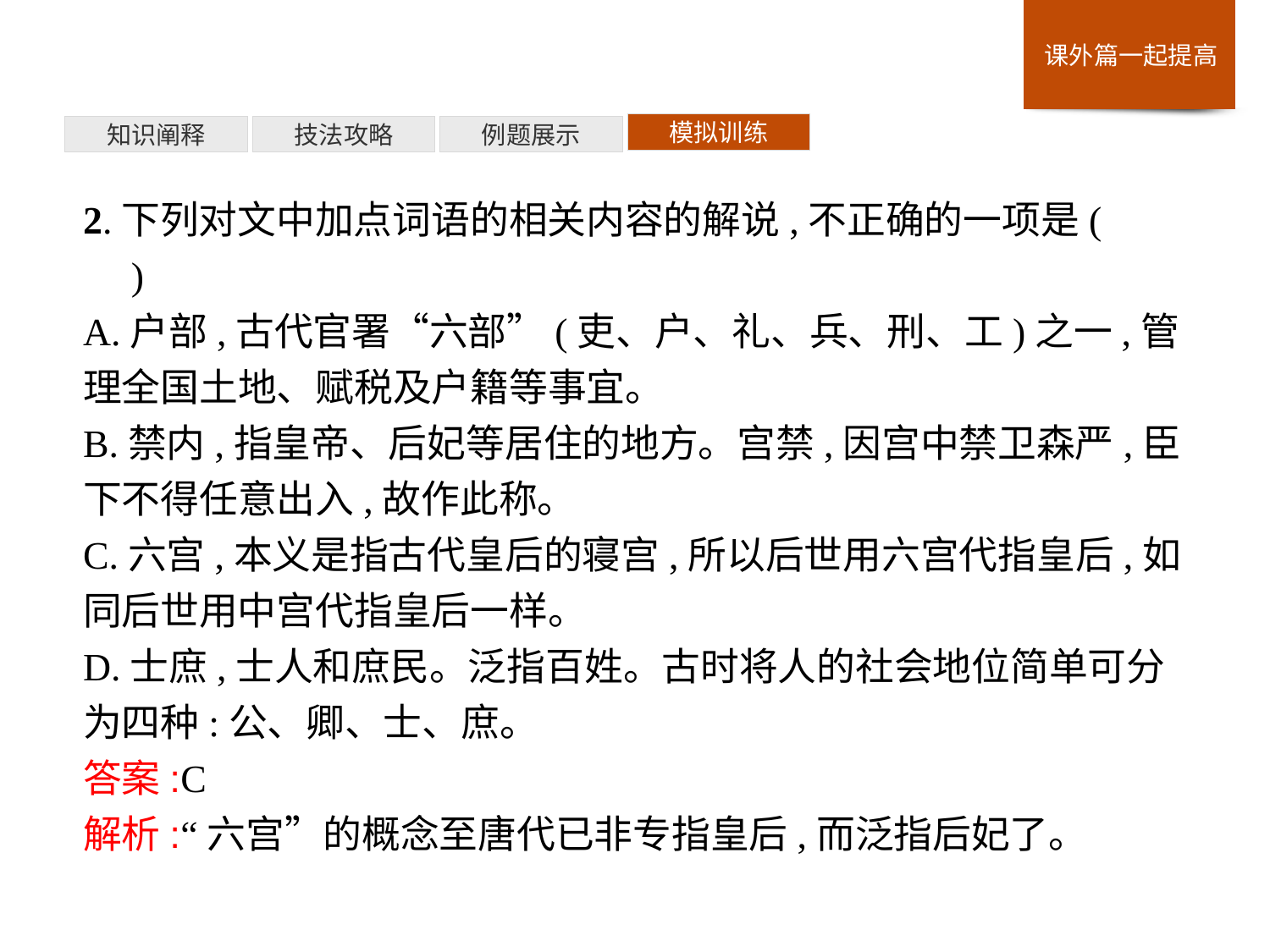

模拟训练
例题展示
技法攻略
知识阐释
2.下列对文中加点词语的相关内容的解说,不正确的一项是(　　)
A.户部,古代官署“六部”(吏、户、礼、兵、刑、工)之一,管理全国土地、赋税及户籍等事宜。
B.禁内,指皇帝、后妃等居住的地方。宫禁,因宫中禁卫森严,臣下不得任意出入,故作此称。
C.六宫,本义是指古代皇后的寝宫,所以后世用六宫代指皇后,如同后世用中宫代指皇后一样。
D.士庶,士人和庶民。泛指百姓。古时将人的社会地位简单可分为四种:公、卿、士、庶。
答案:C
解析:“六宫”的概念至唐代已非专指皇后,而泛指后妃了。